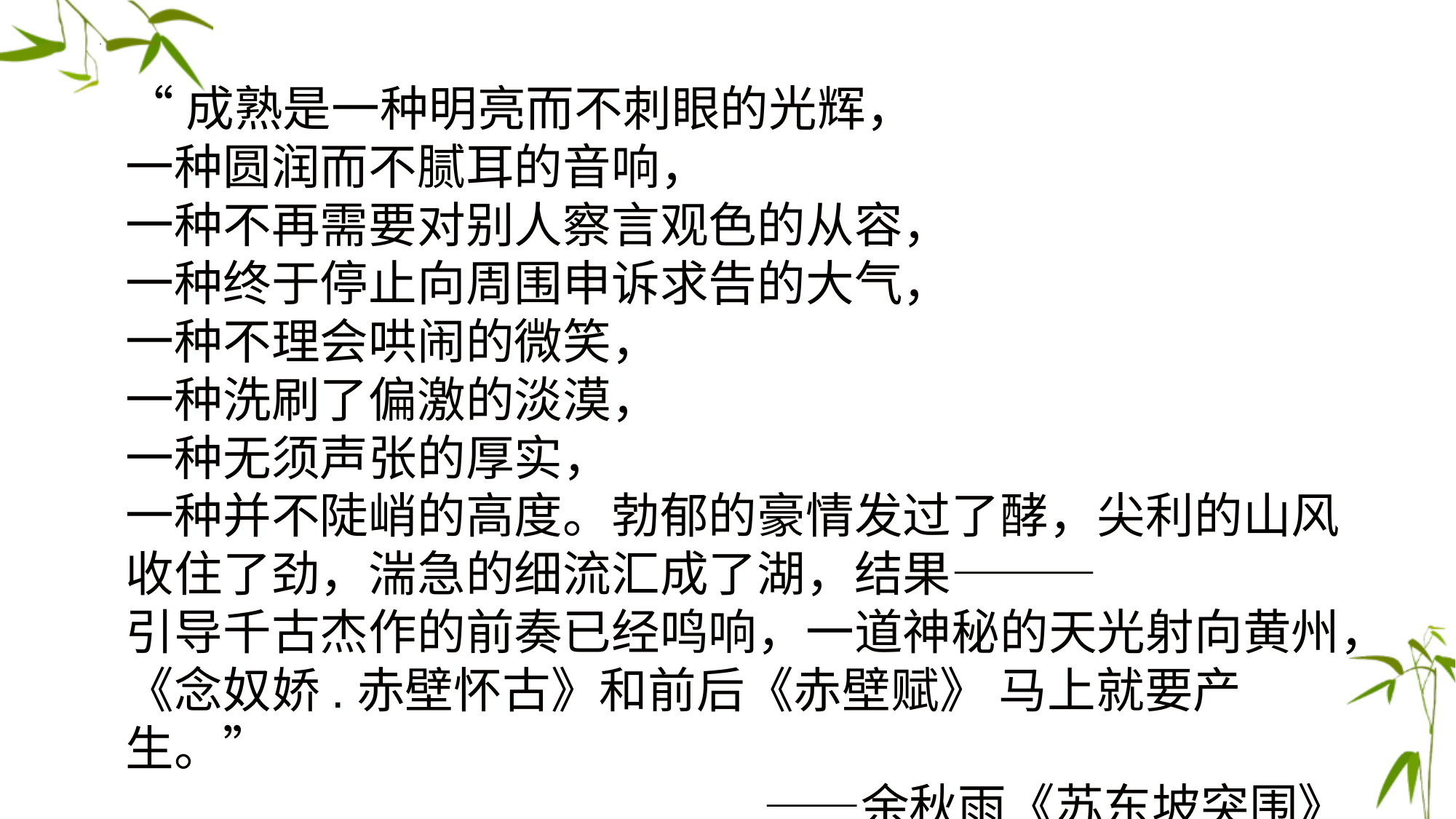

“成熟是一种明亮而不刺眼的光辉，
一种圆润而不腻耳的音响，
一种不再需要对别人察言观色的从容，
一种终于停止向周围申诉求告的大气，
一种不理会哄闹的微笑，
一种洗刷了偏激的淡漠，
一种无须声张的厚实，
一种并不陡峭的高度。勃郁的豪情发过了酵，尖利的山风收住了劲，湍急的细流汇成了湖，结果———
引导千古杰作的前奏已经鸣响，一道神秘的天光射向黄州，
《念奴娇.赤壁怀古》和前后《赤壁赋》 马上就要产生。”
　                                                      ——余秋雨《苏东坡突围》